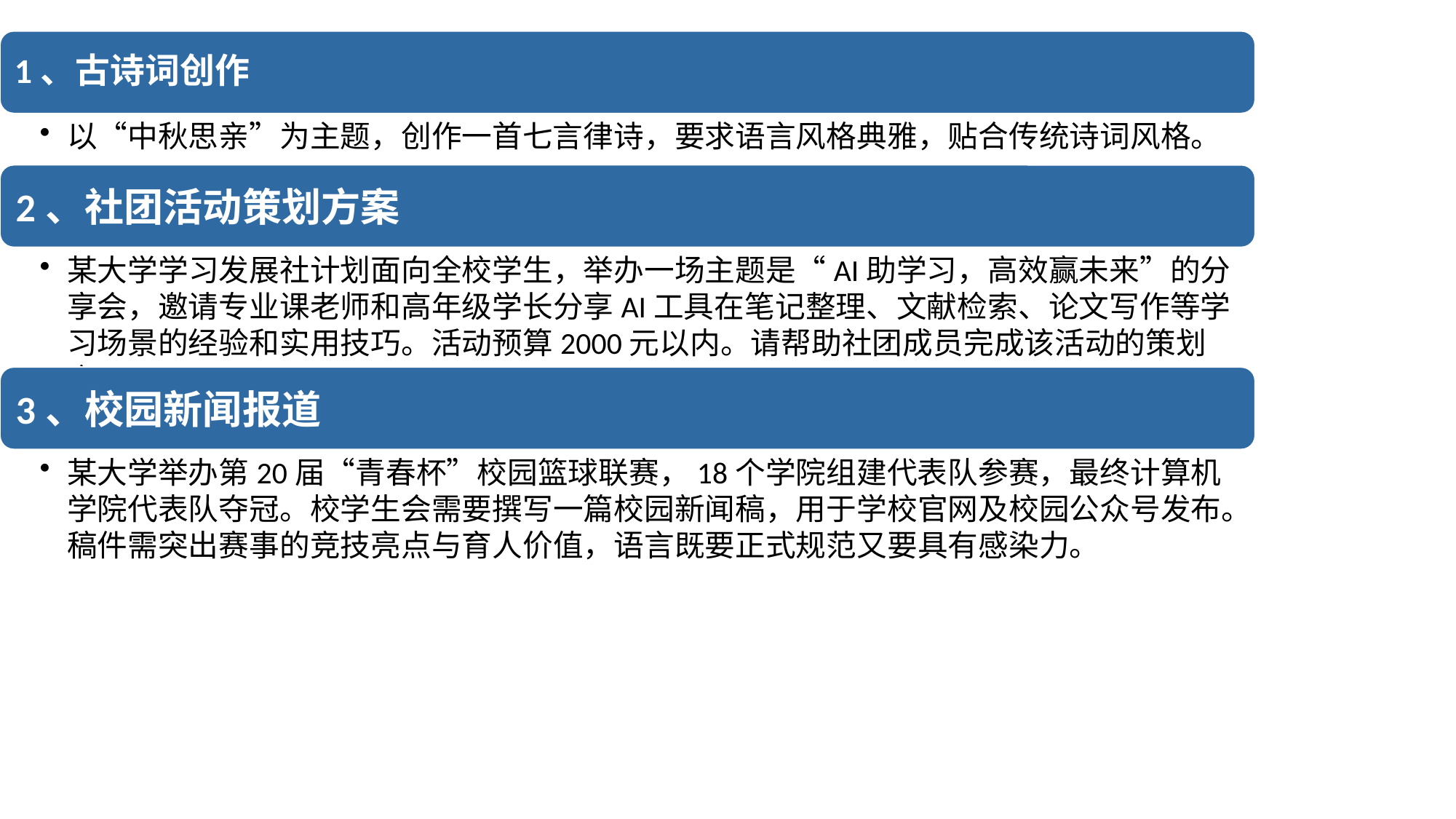

案例实践
1、古诗词创作
以“中秋思亲”为主题，创作一首七言律诗，要求语言风格典雅，贴合传统诗词风格。
2、社团活动策划方案
某大学学习发展社计划面向全校学生，举办一场主题是“AI助学习，高效赢未来”的分享会，邀请专业课老师和高年级学长分享AI工具在笔记整理、文献检索、论文写作等学习场景的经验和实用技巧。活动预算2000元以内。请帮助社团成员完成该活动的策划案。
3、校园新闻报道
某大学举办第20届“青春杯”校园篮球联赛，18个学院组建代表队参赛，最终计算机学院代表队夺冠。校学生会需要撰写一篇校园新闻稿，用于学校官网及校园公众号发布。稿件需突出赛事的竞技亮点与育人价值，语言既要正式规范又要具有感染力。